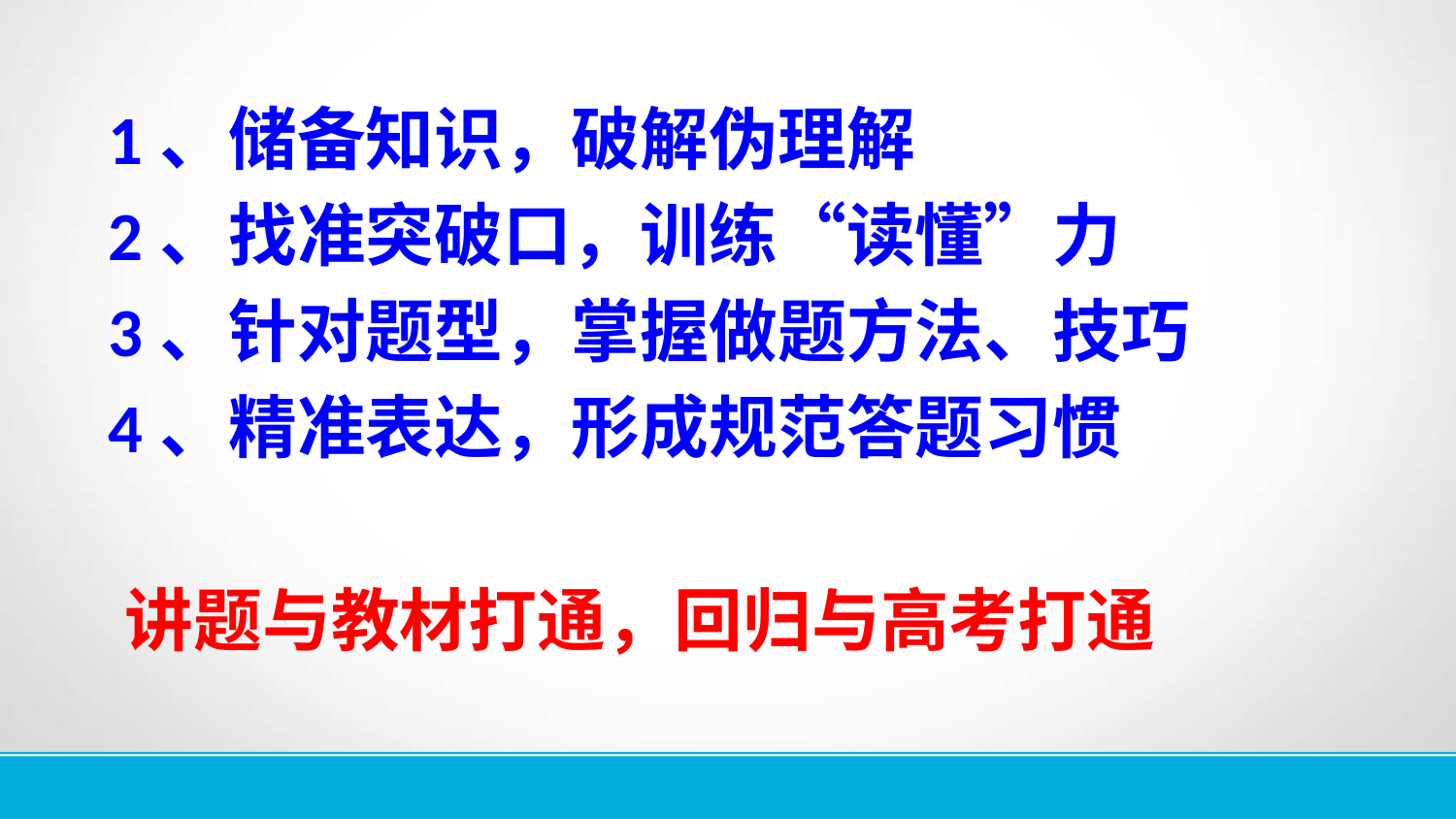

1、储备知识，破解伪理解
  2、找准突破口，训练“读懂”力
  3、针对题型，掌握做题方法、技巧
  4、精准表达，形成规范答题习惯

  讲题与教材打通，回归与高考打通